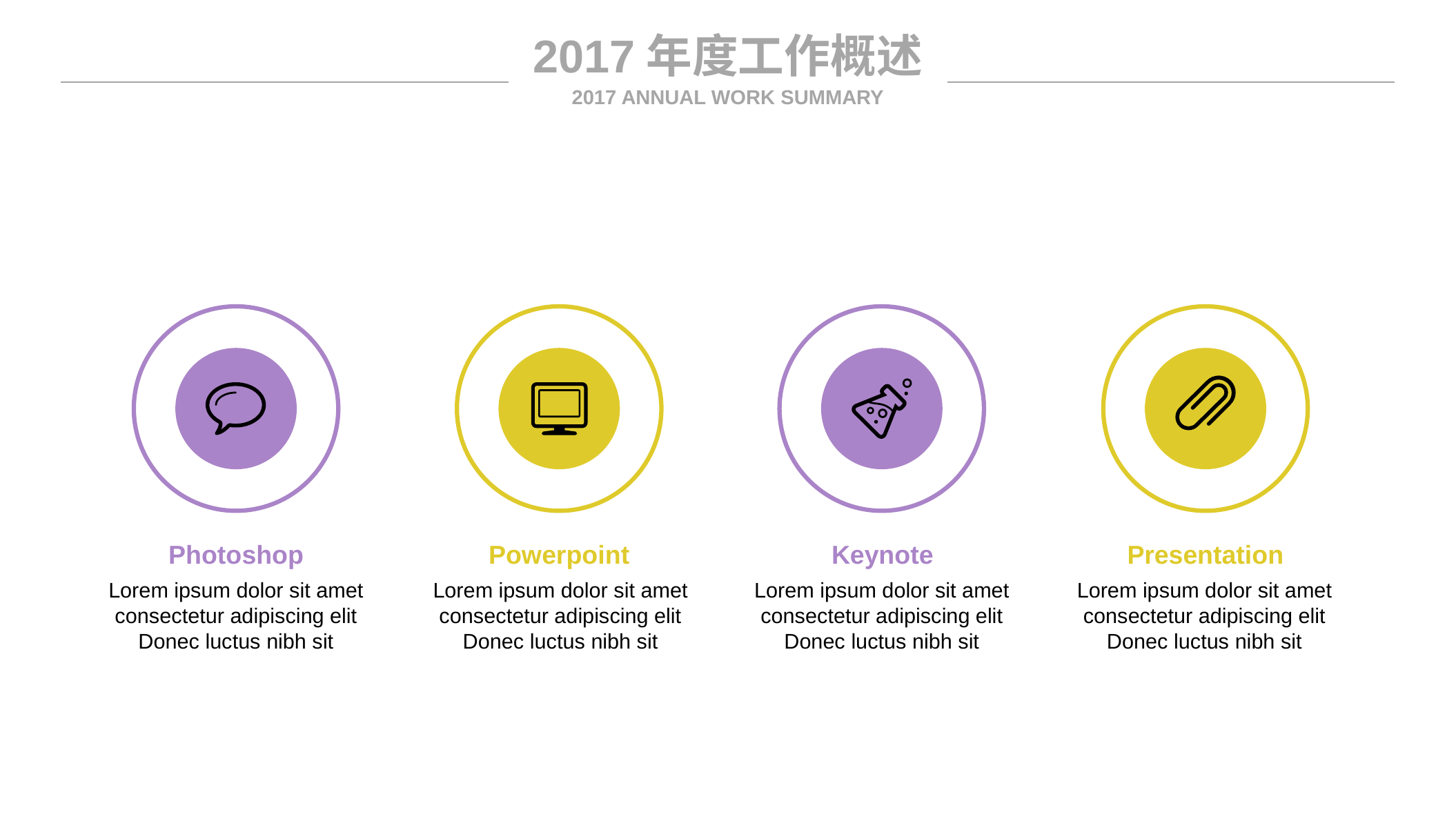

2017年度工作概述
2017 ANNUAL WORK SUMMARY

Photoshop
Lorem ipsum dolor sit amet consectetur adipiscing elit Donec luctus nibh sit

Powerpoint
Lorem ipsum dolor sit amet consectetur adipiscing elit Donec luctus nibh sit

Keynote
Lorem ipsum dolor sit amet consectetur adipiscing elit Donec luctus nibh sit

Presentation
Lorem ipsum dolor sit amet consectetur adipiscing elit Donec luctus nibh sit